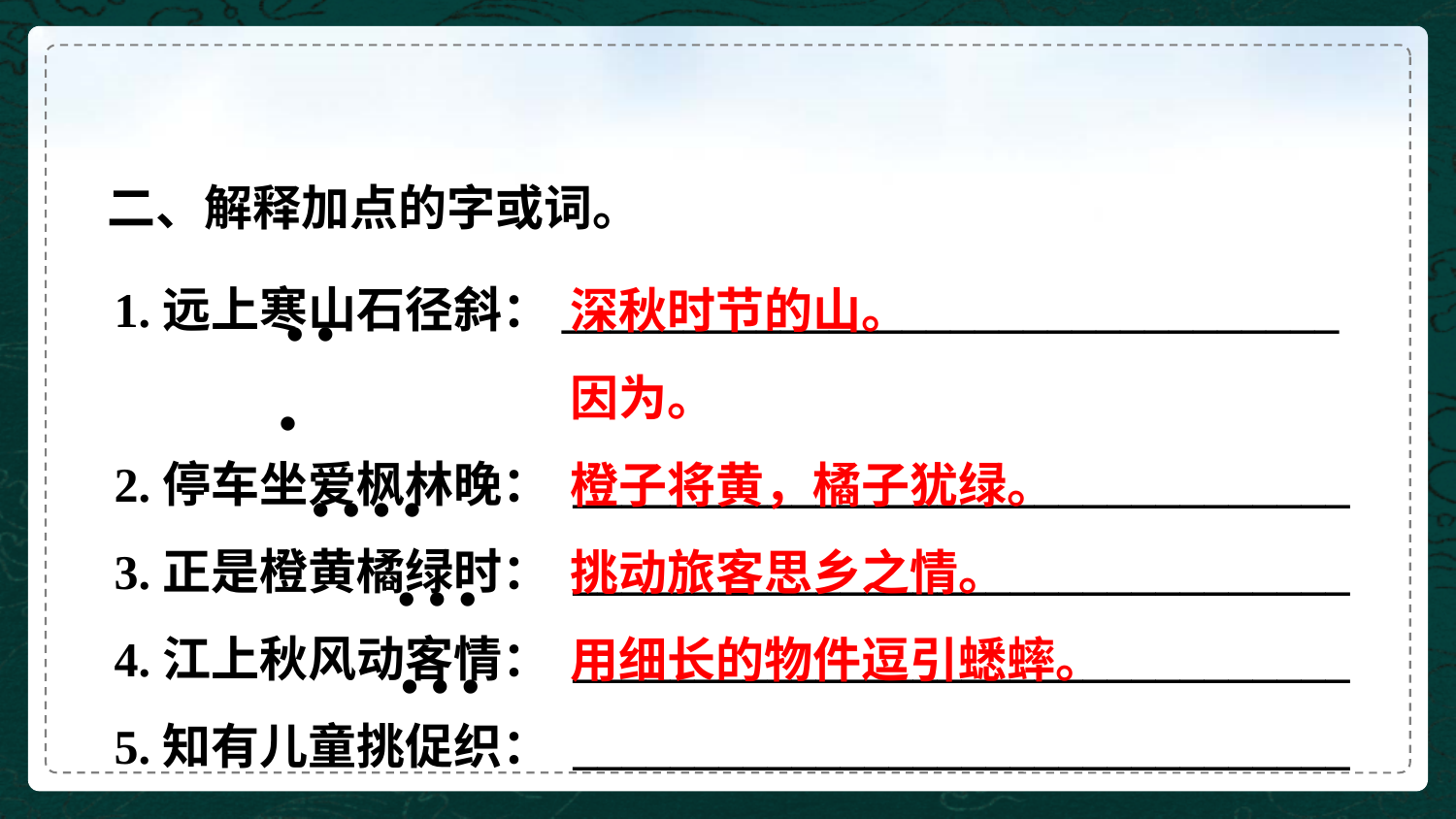

二、解释加点的字或词。
1.远上寒山石径斜：________________________________
2.停车坐爱枫林晚： ________________________________
3.正是橙黄橘绿时： ________________________________
4.江上秋风动客情： ________________________________
5.知有儿童挑促织： ________________________________
深秋时节的山。
因为。
橙子将黄，橘子犹绿。
挑动旅客思乡之情。
用细长的物件逗引蟋蟀。
• •
•
• • • •
• • •
• • •